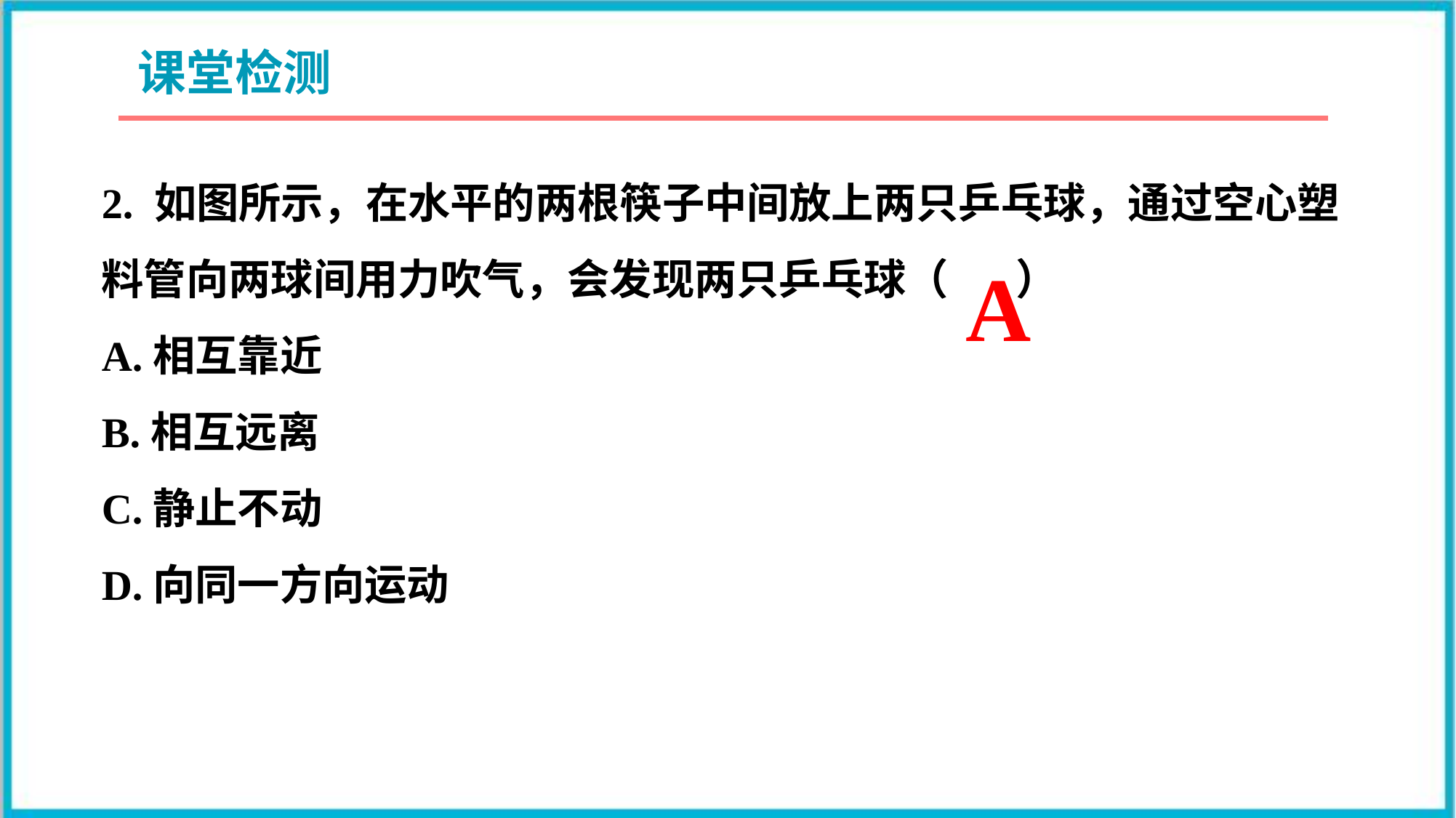

课堂检测
2. 如图所示，在水平的两根筷子中间放上两只乒乓球，通过空心塑料管向两球间用力吹气，会发现两只乒乓球（       ）
A.相互靠近
B.相互远离
C.静止不动
D.向同一方向运动
A